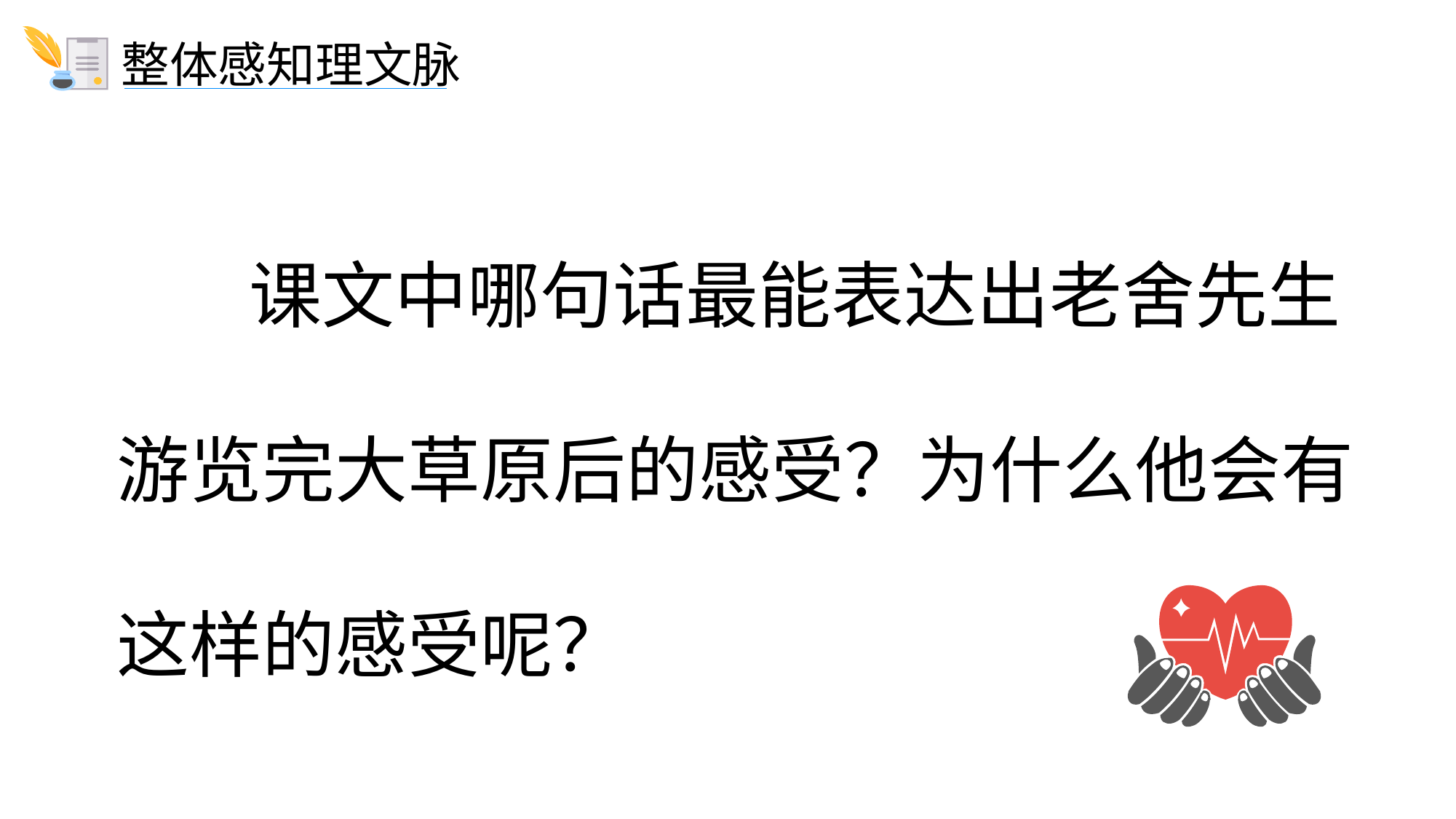

整体感知理文脉

       课文中哪句话最能表达出老舍先生游览完大草原后的感受？为什么他会有这样的感受呢？